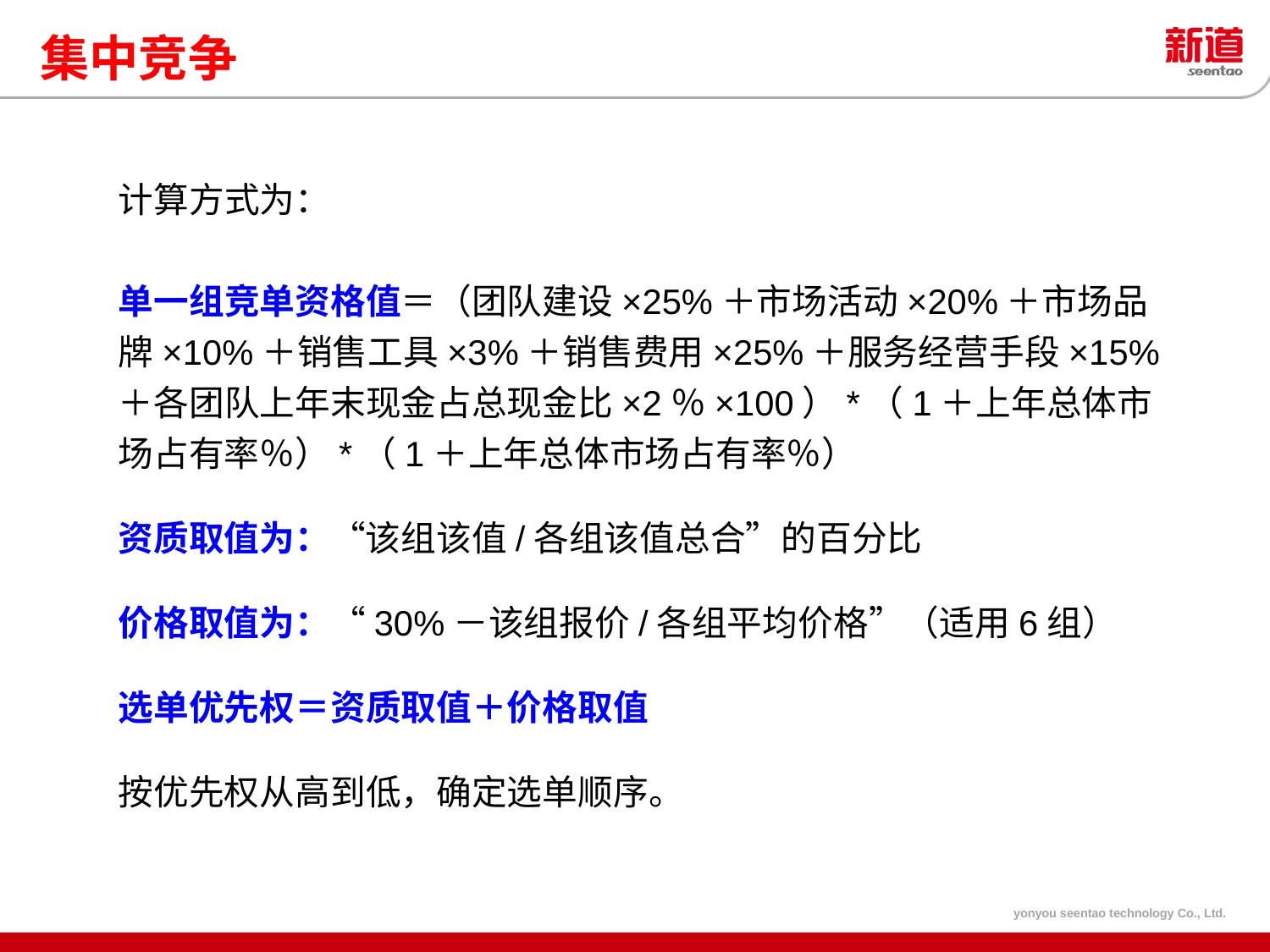

集中竞争

计算方式为：

单一组竞单资格值＝（团队建设×25%＋市场活动×20%＋市场品牌×10%＋销售工具×3%＋销售费用×25%＋服务经营手段×15%＋各团队上年末现金占总现金比×2％×100）*（1＋上年总体市场占有率％）*（1＋上年总体市场占有率％）

资质取值为：“该组该值/各组该值总合”的百分比

价格取值为：“30%－该组报价/各组平均价格”（适用6组）

选单优先权＝资质取值＋价格取值

按优先权从高到低，确定选单顺序。